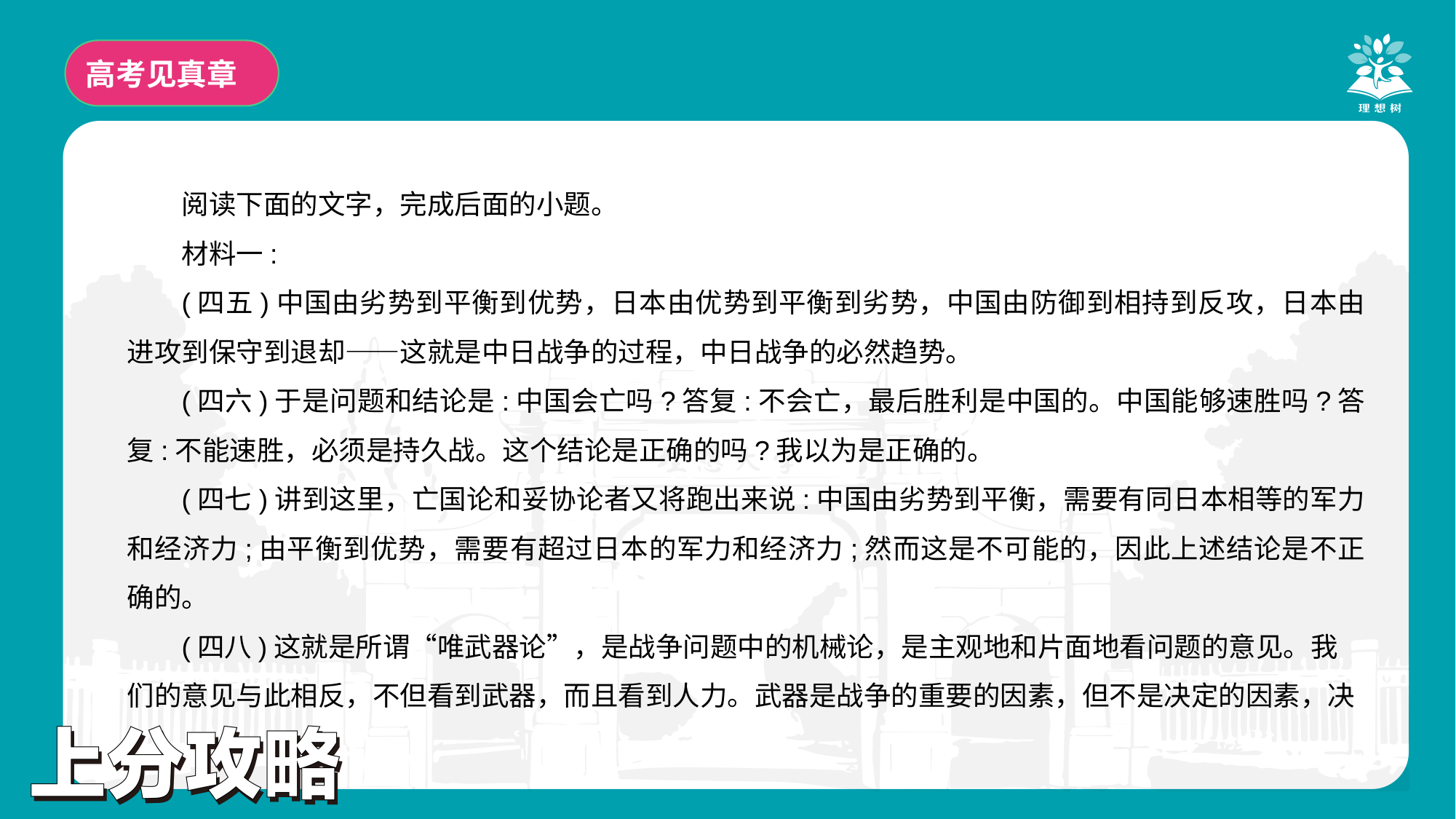

高考见真章
阅读下面的文字，完成后面的小题。
材料一:
(四五)中国由劣势到平衡到优势，日本由优势到平衡到劣势，中国由防御到相持到反攻，日本由进攻到保守到退却——这就是中日战争的过程，中日战争的必然趋势。
(四六)于是问题和结论是:中国会亡吗?答复:不会亡，最后胜利是中国的。中国能够速胜吗?答复:不能速胜，必须是持久战。这个结论是正确的吗?我以为是正确的。
(四七)讲到这里，亡国论和妥协论者又将跑出来说:中国由劣势到平衡，需要有同日本相等的军力和经济力;由平衡到优势，需要有超过日本的军力和经济力;然而这是不可能的，因此上述结论是不正确的。
(四八)这就是所谓“唯武器论”，是战争问题中的机械论，是主观地和片面地看问题的意见。我们的意见与此相反，不但看到武器，而且看到人力。武器是战争的重要的因素，但不是决定的因素，决